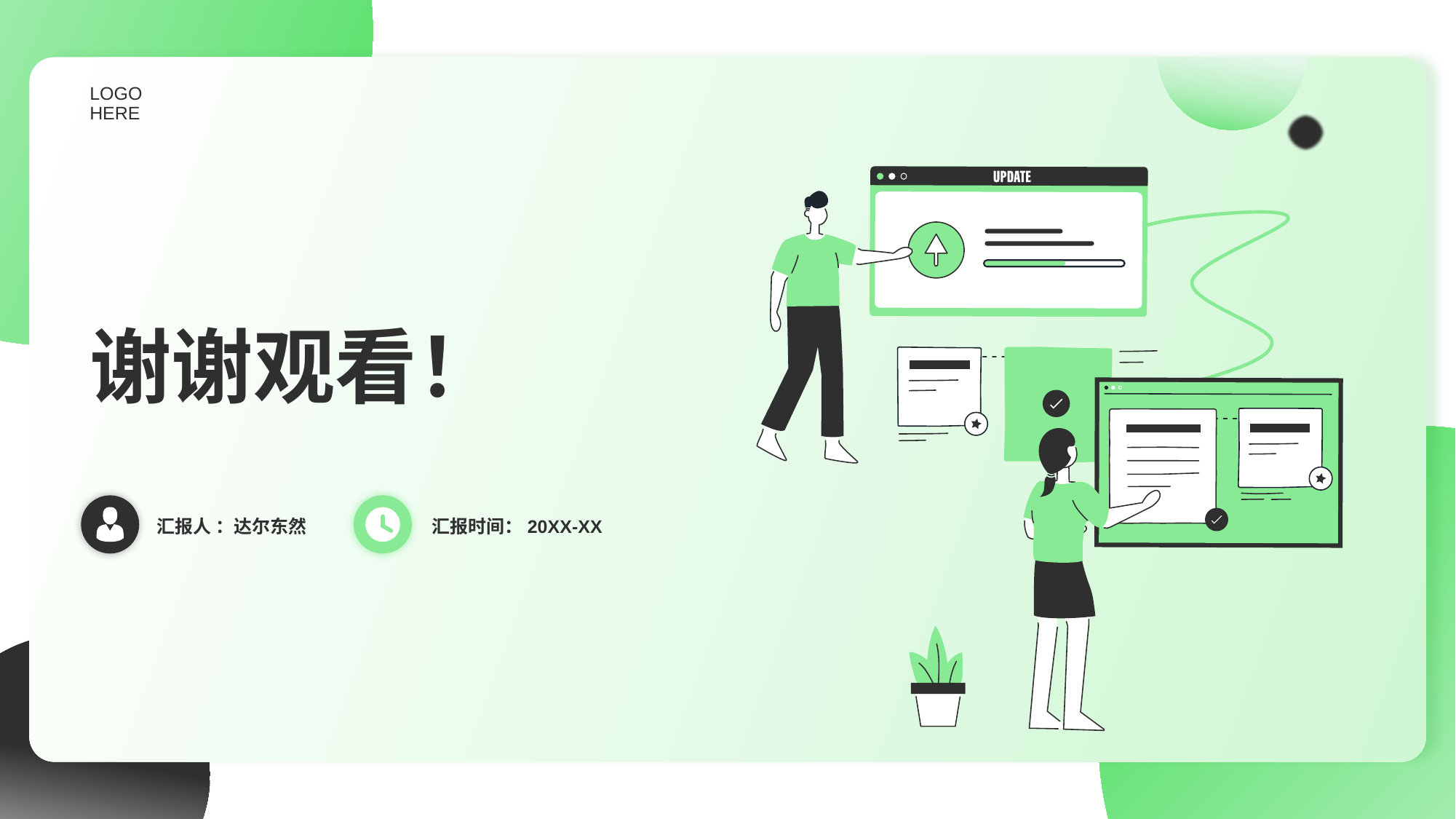

LOGO HERE
# 谢谢观看！
汇报人 ：达尔东然
汇报时间：20XX-XX